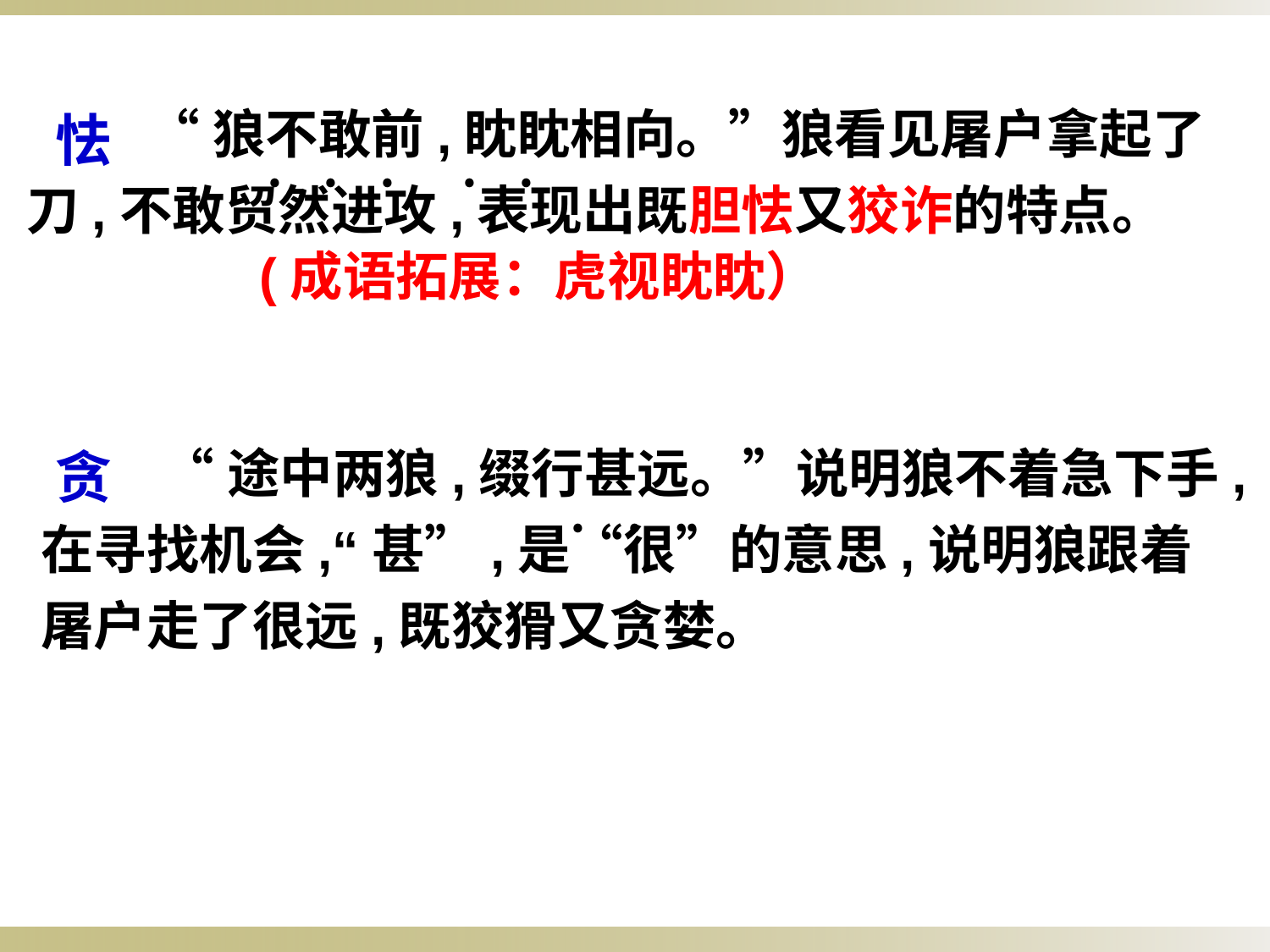

“狼不敢前,眈眈相向。”狼看见屠户拿起了刀,不敢贸然进攻,表现出既胆怯又狡诈的特点。
怯
﹒﹒﹒
﹒﹒
 (成语拓展：虎视眈眈）
          “途中两狼,缀行甚远。”说明狼不着急下手,在寻找机会,“甚”,是“很”的意思,说明狼跟着屠户走了很远,既狡猾又贪婪。
贪
﹒﹒